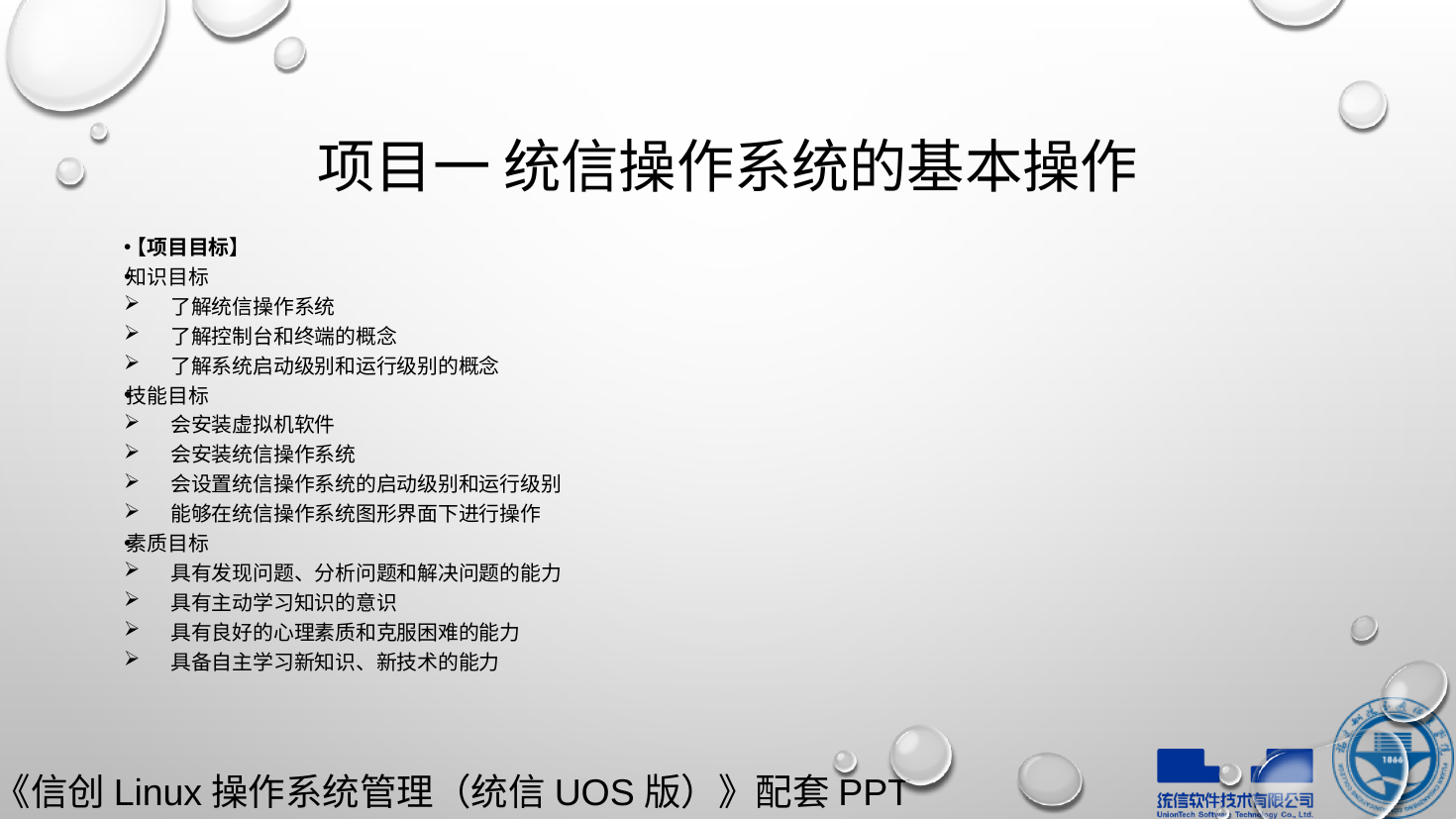

# 项目一 统信操作系统的基本操作
【项目目标】
知识目标
了解统信操作系统
了解控制台和终端的概念
了解系统启动级别和运行级别的概念
技能目标
会安装虚拟机软件
会安装统信操作系统
会设置统信操作系统的启动级别和运行级别
能够在统信操作系统图形界面下进行操作
素质目标
具有发现问题、分析问题和解决问题的能力
具有主动学习知识的意识
具有良好的心理素质和克服困难的能力
具备自主学习新知识、新技术的能力